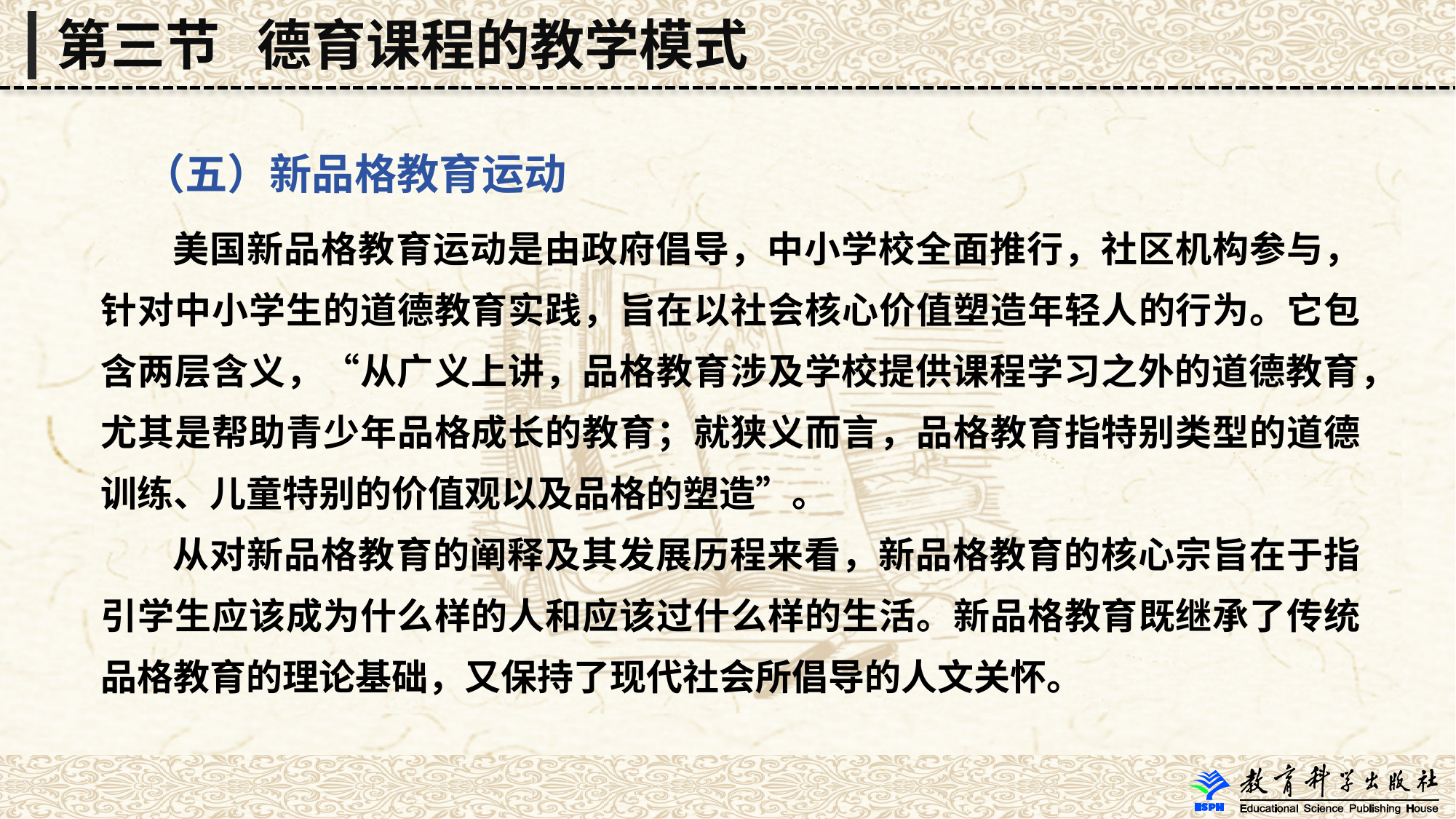

第三节   德育课程的教学模式
     （五）新品格教育运动

       美国新品格教育运动是由政府倡导，中小学校全面推行，社区机构参与，针对中小学生的道德教育实践，旨在以社会核心价值塑造年轻人的行为。它包含两层含义，“从广义上讲，品格教育涉及学校提供课程学习之外的道德教育，尤其是帮助青少年品格成长的教育；就狭义而言，品格教育指特别类型的道德训练、儿童特别的价值观以及品格的塑造”。
       从对新品格教育的阐释及其发展历程来看，新品格教育的核心宗旨在于指引学生应该成为什么样的人和应该过什么样的生活。新品格教育既继承了传统品格教育的理论基础，又保持了现代社会所倡导的人文关怀。